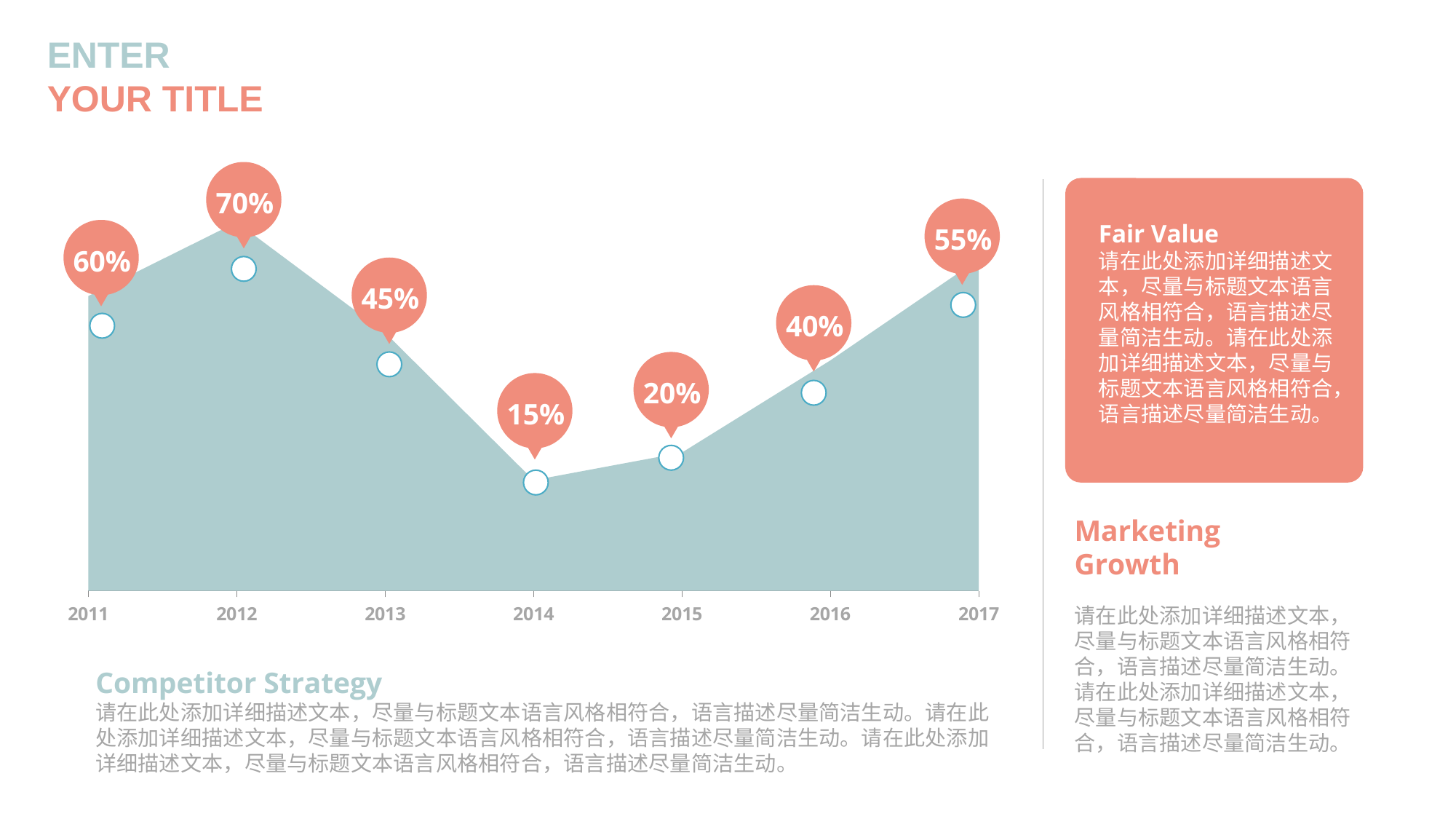

### Chart

| Category | Series 1 |
|---|---|
| 2011 | 32.0 |
| 2012 | 40.0 |
| 2013 | 28.0 |
| 2014 | 12.0 |
| 2015 | 15.0 |
| 2016 | 25.0 |
| 2017 | 36.0 |
70%
Fair Value
请在此处添加详细描述文本，尽量与标题文本语言风格相符合，语言描述尽量简洁生动。请在此处添加详细描述文本，尽量与标题文本语言风格相符合，语言描述尽量简洁生动。

55%

60%

45%

40%

20%

15%

Marketing
Growth

请在此处添加详细描述文本，尽量与标题文本语言风格相符合，语言描述尽量简洁生动。请在此处添加详细描述文本，尽量与标题文本语言风格相符合，语言描述尽量简洁生动。
Competitor Strategy
请在此处添加详细描述文本，尽量与标题文本语言风格相符合，语言描述尽量简洁生动。请在此处添加详细描述文本，尽量与标题文本语言风格相符合，语言描述尽量简洁生动。请在此处添加详细描述文本，尽量与标题文本语言风格相符合，语言描述尽量简洁生动。